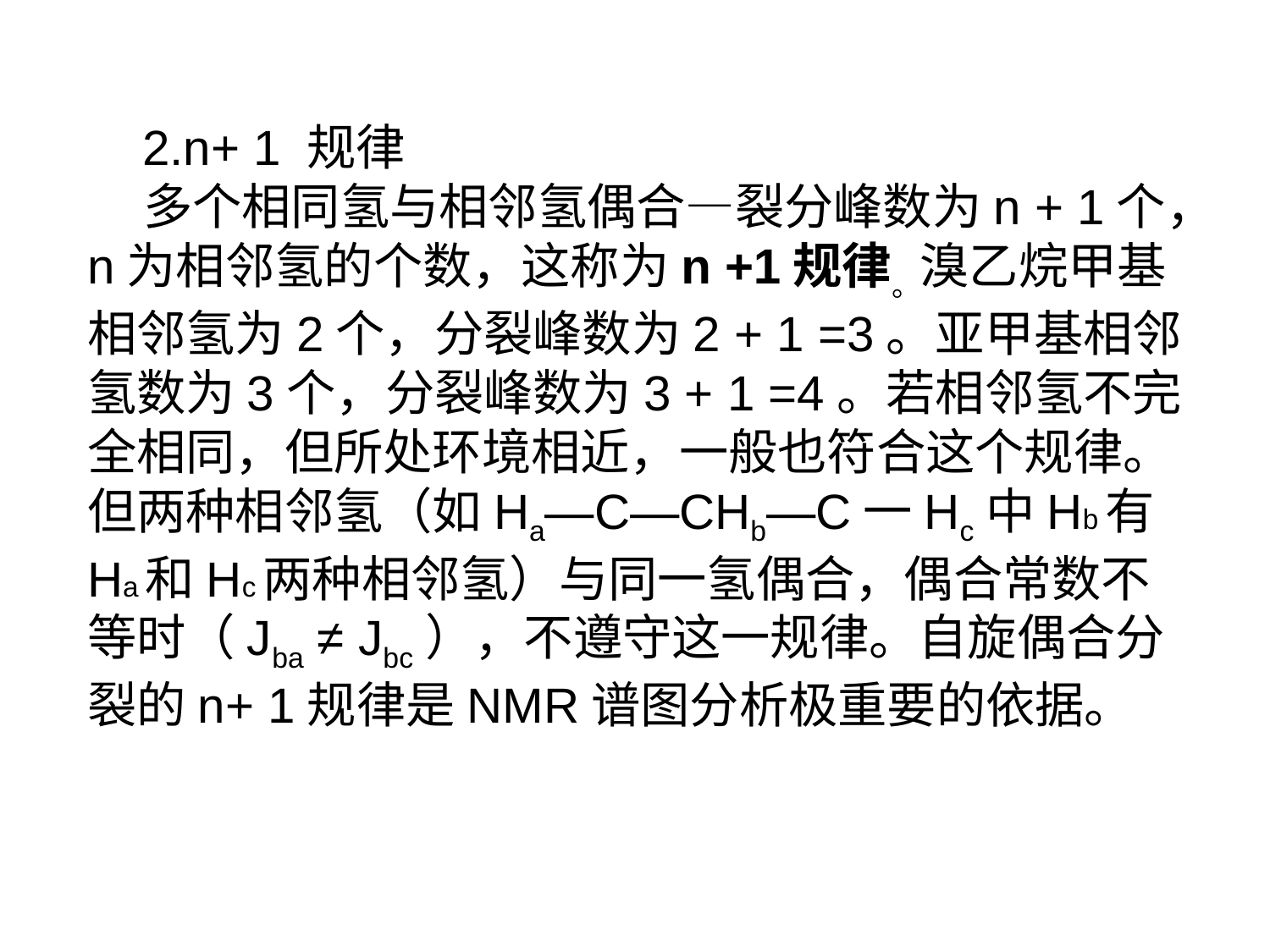

2.n+ 1 规律
    多个相同氢与相邻氢偶合—裂分峰数为n + 1个，n为相邻氢的个数，这称为n +1规律。溴乙烷甲基相邻氢为2个，分裂峰数为2 + 1 =3。亚甲基相邻氢数为3个，分裂峰数为3 + 1 =4。若相邻氢不完全相同，但所处环境相近，一般也符合这个规律。但两种相邻氢（如Ha—C—CHb—C一Hc中Hb有Ha和Hc两种相邻氢）与同一氢偶合，偶合常数不等时（Jba ≠ Jbc），不遵守这一规律。自旋偶合分裂的n+ 1规律是NMR谱图分析极重要的依据。